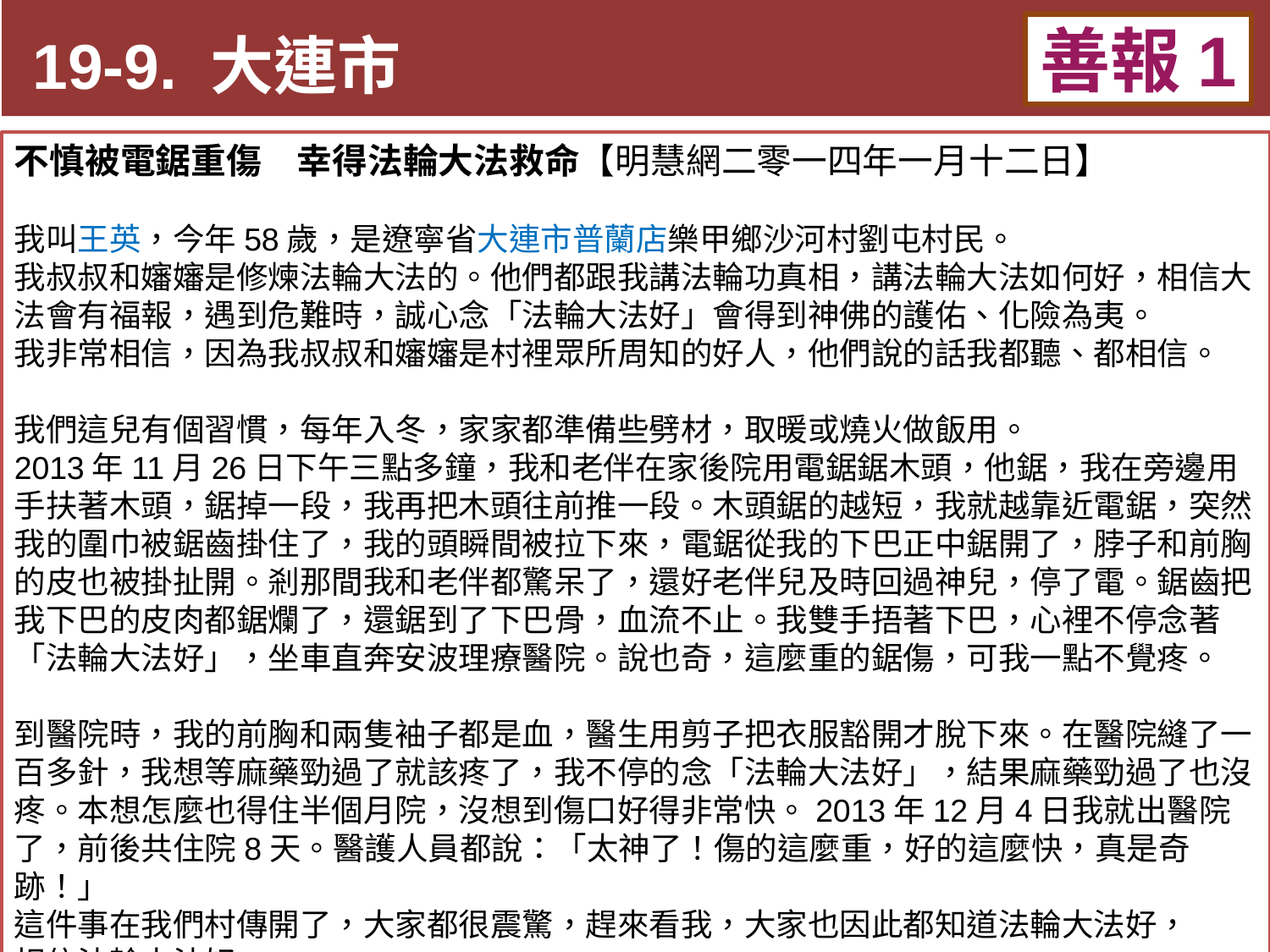

19-9. 大連市
善報1
11-3. XX市官員惡報實例
不慎被電鋸重傷　幸得法輪大法救命【明慧網二零一四年一月十二日】

我叫王英，今年58歲，是遼寧省大連市普蘭店樂甲鄉沙河村劉屯村民。
我叔叔和嬸嬸是修煉法輪大法的。他們都跟我講法輪功真相，講法輪大法如何好，相信大法會有福報，遇到危難時，誠心念「法輪大法好」會得到神佛的護佑、化險為夷。
我非常相信，因為我叔叔和嬸嬸是村裡眾所周知的好人，他們說的話我都聽、都相信。

我們這兒有個習慣，每年入冬，家家都準備些劈材，取暖或燒火做飯用。
2013年11月26日下午三點多鐘，我和老伴在家後院用電鋸鋸木頭，他鋸，我在旁邊用手扶著木頭，鋸掉一段，我再把木頭往前推一段。木頭鋸的越短，我就越靠近電鋸，突然我的圍巾被鋸齒掛住了，我的頭瞬間被拉下來，電鋸從我的下巴正中鋸開了，脖子和前胸的皮也被掛扯開。剎那間我和老伴都驚呆了，還好老伴兒及時回過神兒，停了電。鋸齒把我下巴的皮肉都鋸爛了，還鋸到了下巴骨，血流不止。我雙手捂著下巴，心裡不停念著「法輪大法好」，坐車直奔安波理療醫院。說也奇，這麼重的鋸傷，可我一點不覺疼。

到醫院時，我的前胸和兩隻袖子都是血，醫生用剪子把衣服豁開才脫下來。在醫院縫了一百多針，我想等麻藥勁過了就該疼了，我不停的念「法輪大法好」，結果麻藥勁過了也沒疼。本想怎麼也得住半個月院，沒想到傷口好得非常快。2013年12月4日我就出醫院了，前後共住院8天。醫護人員都說：「太神了！傷的這麼重，好的這麼快，真是奇跡！」
這件事在我們村傳開了，大家都很震驚，趕來看我，大家也因此都知道法輪大法好，
相信法輪大法好。